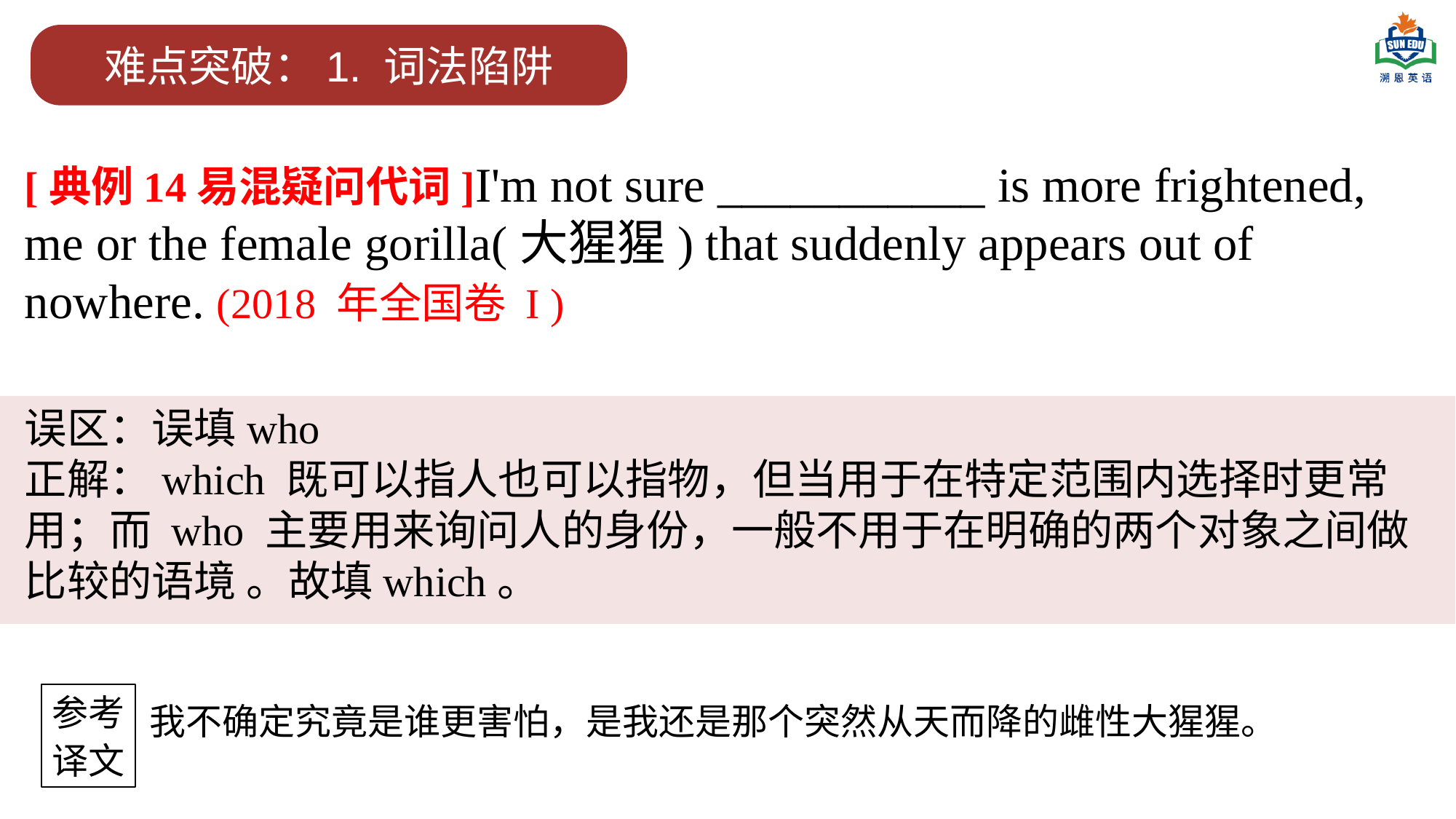

难点突破：1. 词法陷阱
[典例14易混疑问代词]I'm not sure ___________ is more frightened, me or the female gorilla(大猩猩) that suddenly appears out of nowhere. (2018 年全国卷 I )

误区：误填who
正解：which 既可以指人也可以指物，但当用于在特定范围内选择时更常用；而 who 主要用来询问人的身份，一般不用于在明确的两个对象之间做比较的语境 。故填which。
参考
译文
我不确定究竟是谁更害怕，是我还是那个突然从天而降的雌性大猩猩。